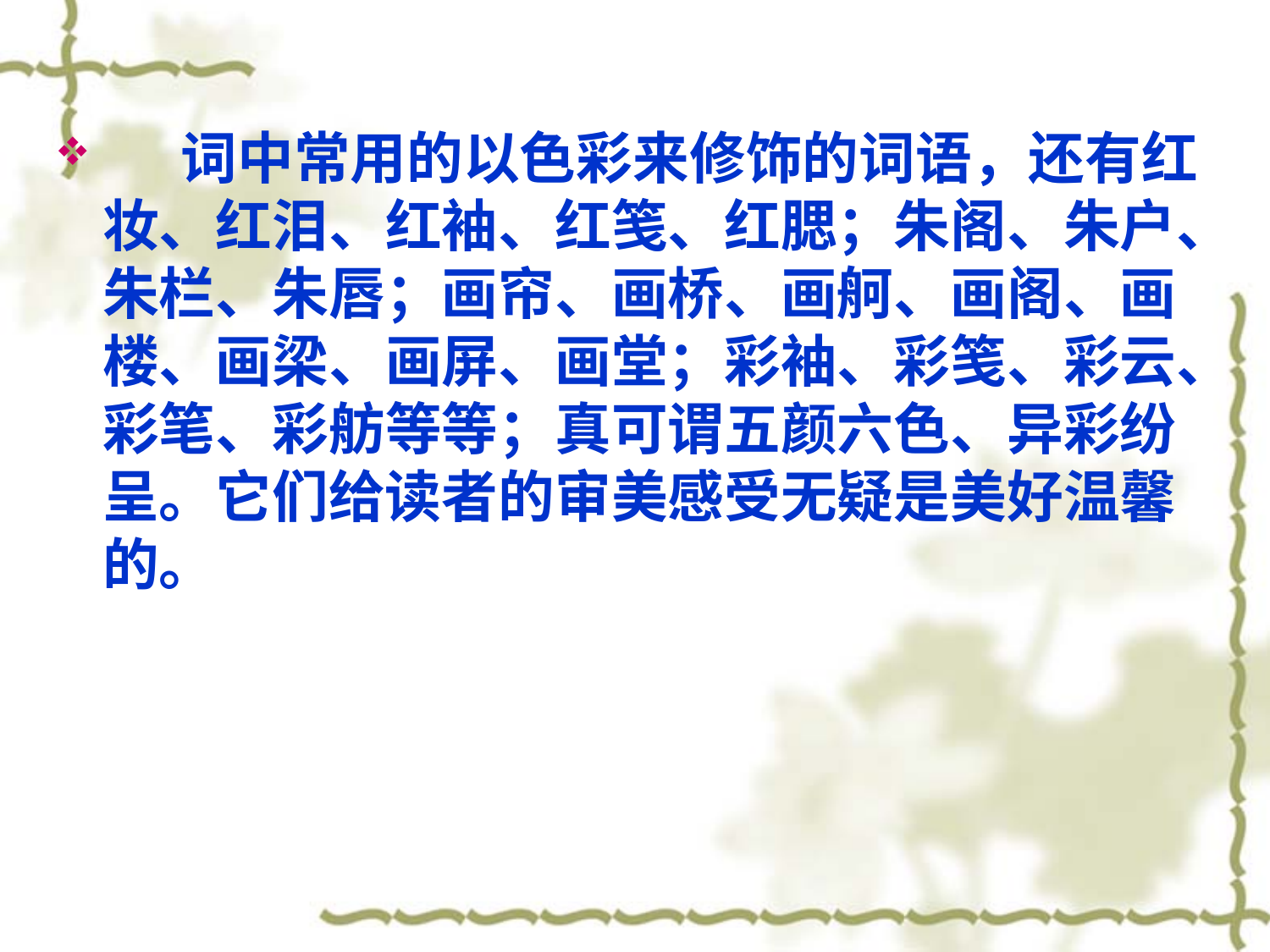

#
     词中常用的以色彩来修饰的词语，还有红妆、红泪、红袖、红笺、红腮；朱阁、朱户、朱栏、朱唇；画帘、画桥、画舸、画阁、画楼、画梁、画屏、画堂；彩袖、彩笺、彩云、彩笔、彩舫等等；真可谓五颜六色、异彩纷呈。它们给读者的审美感受无疑是美好温馨的。